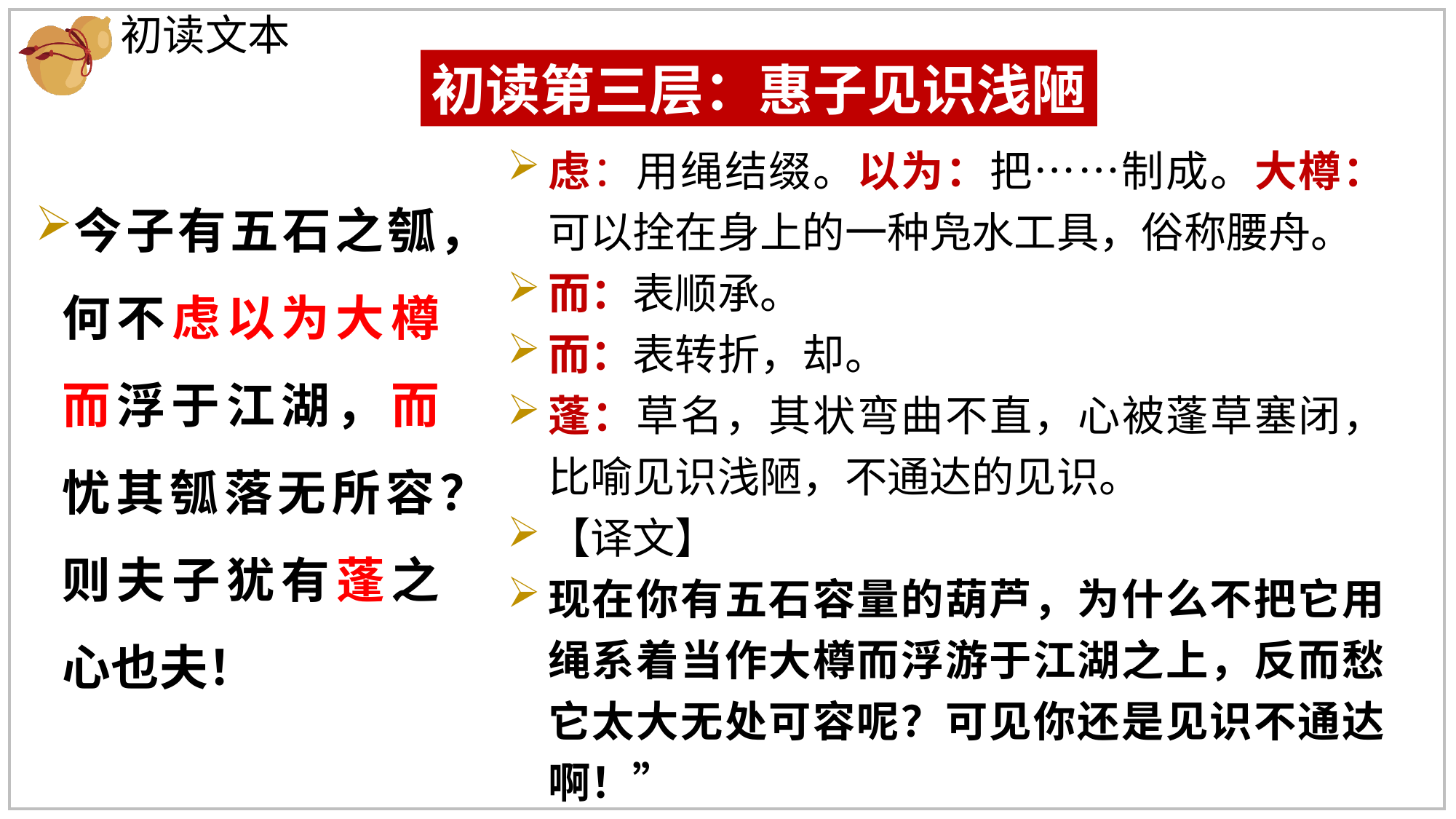

初读文本
初读第三层：惠子见识浅陋
虑：用绳结缀。以为：把……制成。大樽：可以拴在身上的一种凫水工具，俗称腰舟。
而：表顺承。
而：表转折，却。
蓬：草名，其状弯曲不直，心被蓬草塞闭，比喻见识浅陋，不通达的见识。
【译文】
现在你有五石容量的葫芦，为什么不把它用绳系着当作大樽而浮游于江湖之上，反而愁它太大无处可容呢？可见你还是见识不通达啊！”

今子有五石之瓠，何不虑以为大樽而浮于江湖，而忧其瓠落无所容？则夫子犹有蓬之心也夫！